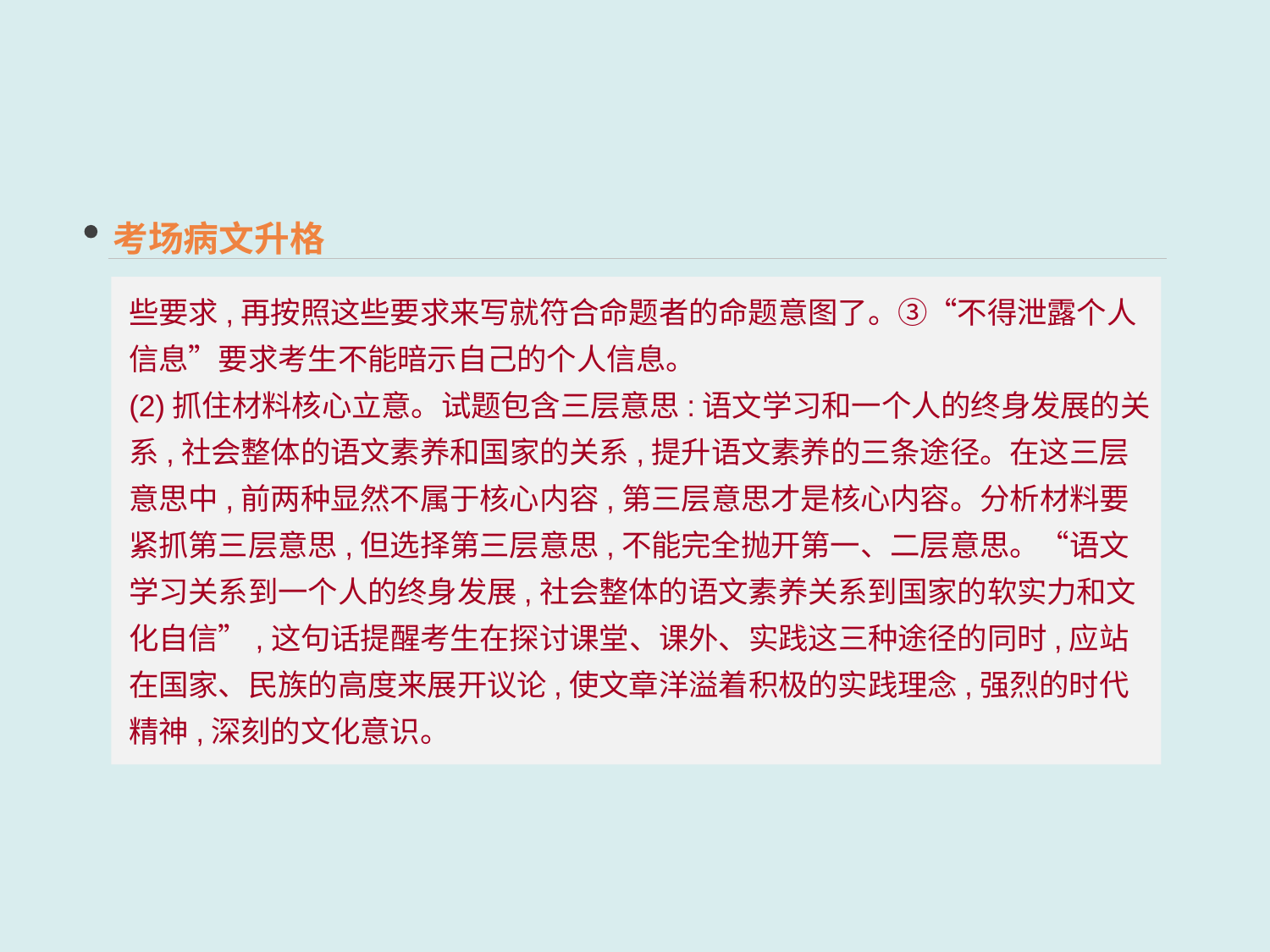

考场病文升格

些要求,再按照这些要求来写就符合命题者的命题意图了。③“不得泄露个人信息”要求考生不能暗示自己的个人信息。
(2)抓住材料核心立意。试题包含三层意思:语文学习和一个人的终身发展的关系,社会整体的语文素养和国家的关系,提升语文素养的三条途径。在这三层意思中,前两种显然不属于核心内容,第三层意思才是核心内容。分析材料要紧抓第三层意思,但选择第三层意思,不能完全抛开第一、二层意思。“语文学习关系到一个人的终身发展,社会整体的语文素养关系到国家的软实力和文化自信”,这句话提醒考生在探讨课堂、课外、实践这三种途径的同时,应站在国家、民族的高度来展开议论,使文章洋溢着积极的实践理念,强烈的时代精神,深刻的文化意识。